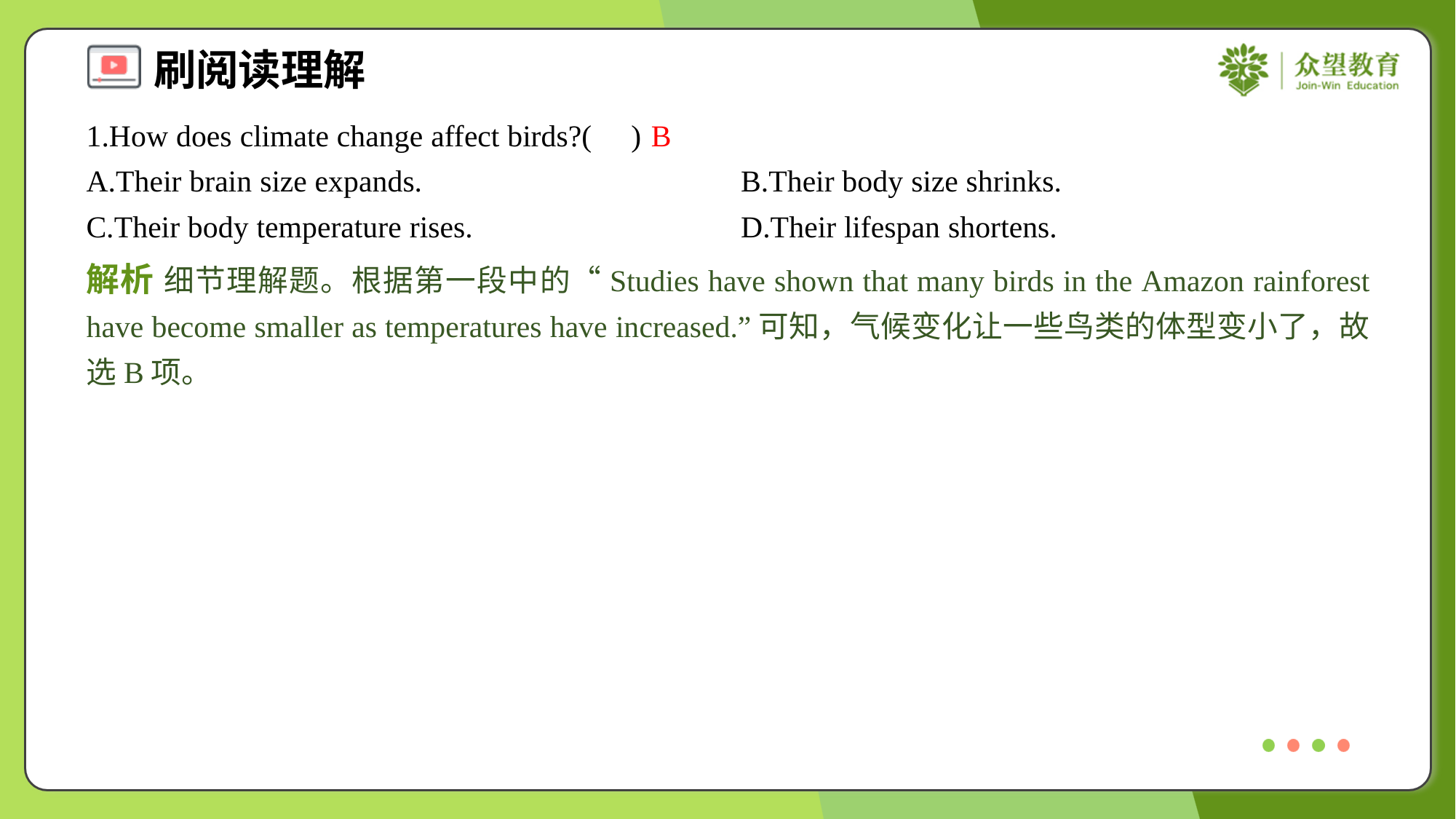

1.How does climate change affect birds?(     )
B
A.Their brain size expands.	B.Their body size shrinks.
C.Their body temperature rises.	D.Their lifespan shortens.
解析 细节理解题。根据第一段中的“Studies have shown that many birds in the Amazon rainforest have become smaller as temperatures have increased.”可知，气候变化让一些鸟类的体型变小了，故选B项。